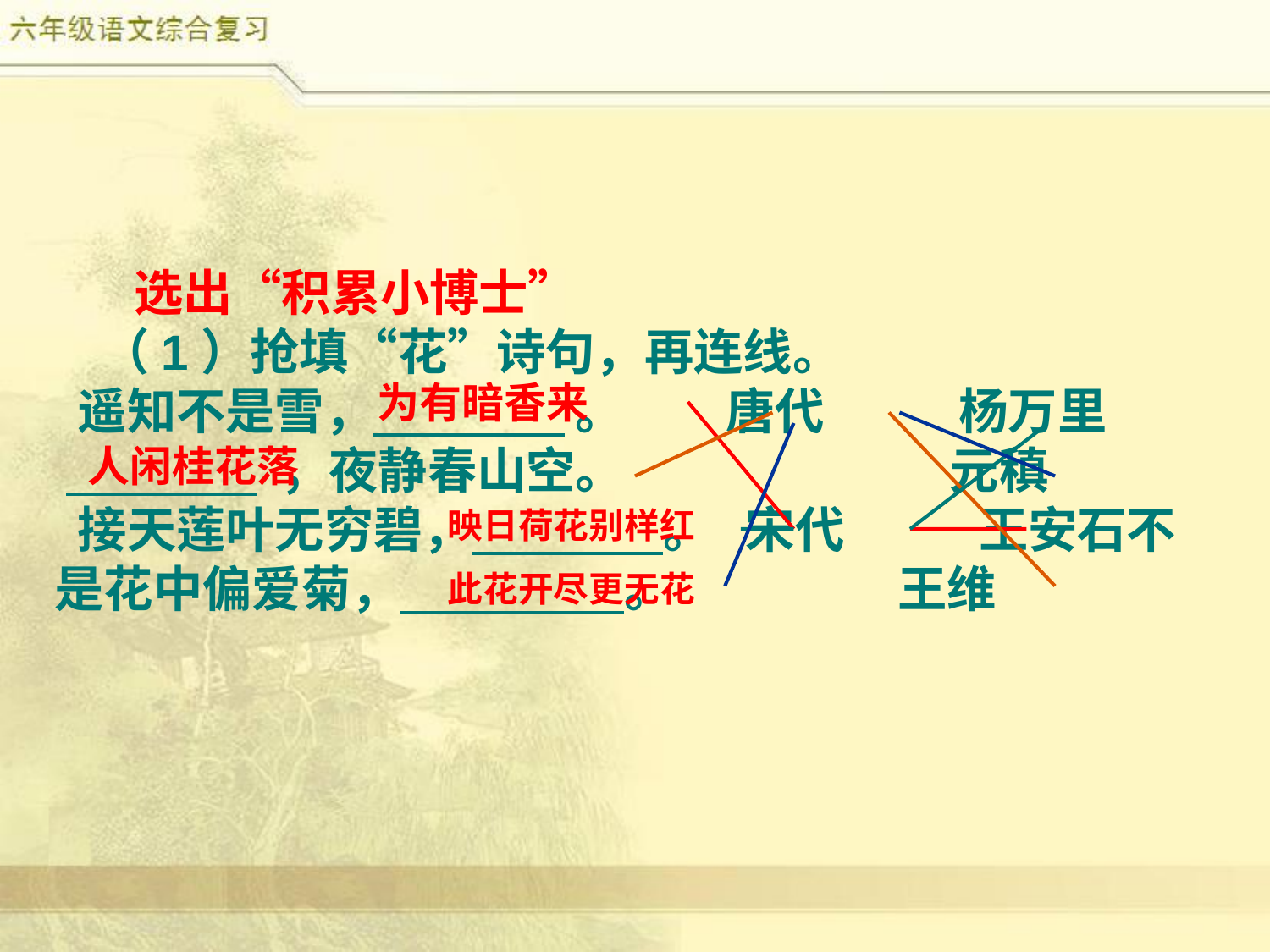

选出“积累小博士”
   （1）抢填“花”诗句，再连线。
 遥知不是雪，                  。         唐代            杨万里
                   ，夜静春山空。                             元稹
 接天莲叶无穷碧，                 。   宋代            王安石不是花中偏爱菊，                    。                    王维
为有暗香来

人闲桂花落
映日荷花别样红

此花开尽更无花